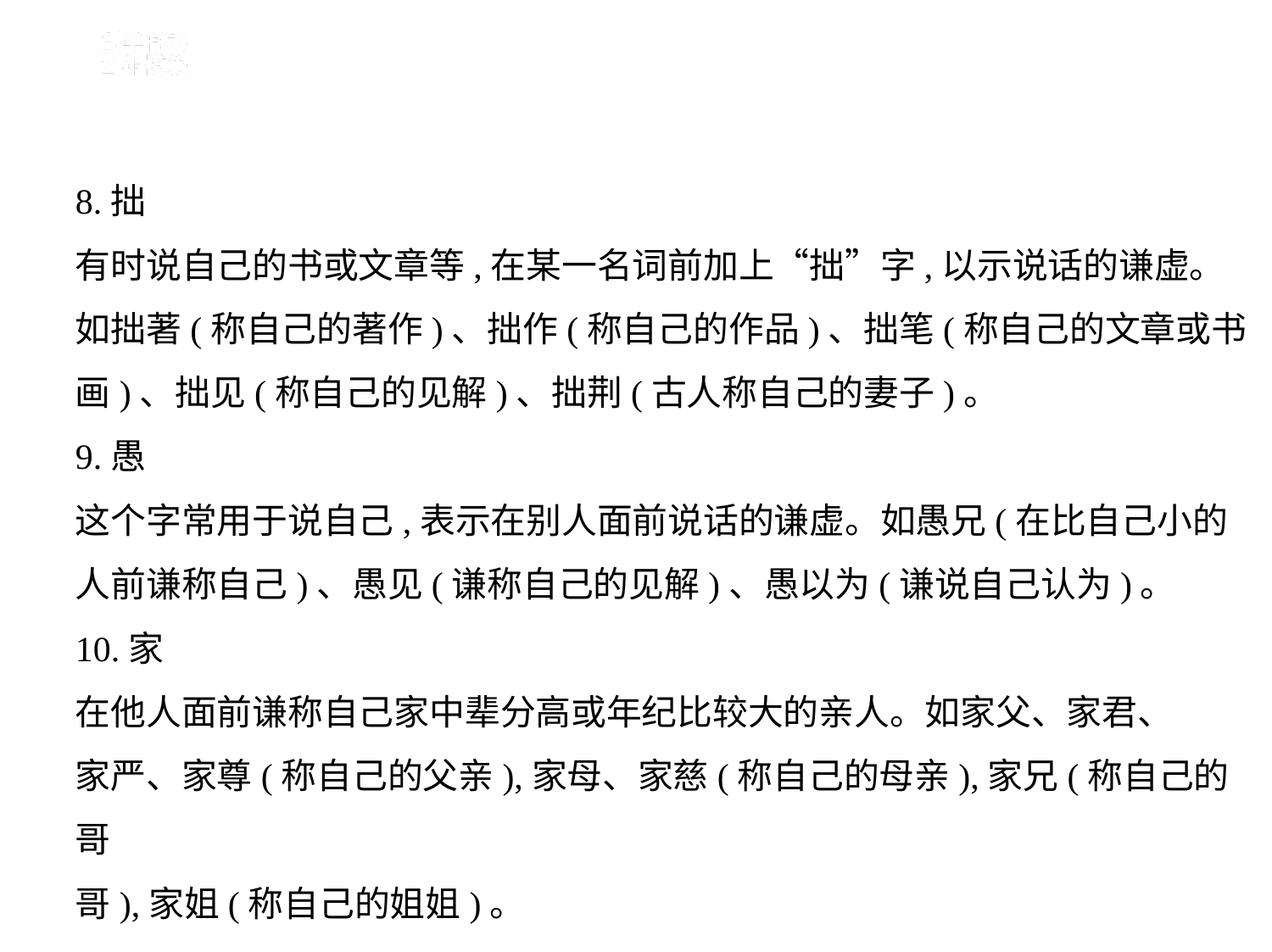

8.拙
有时说自己的书或文章等,在某一名词前加上“拙”字,以示说话的谦虚。
如拙著(称自己的著作)、拙作(称自己的作品)、拙笔(称自己的文章或书
画)、拙见(称自己的见解)、拙荆(古人称自己的妻子)。
9.愚
这个字常用于说自己,表示在别人面前说话的谦虚。如愚兄(在比自己小的
人前谦称自己)、愚见(谦称自己的见解)、愚以为(谦说自己认为)。
10.家
在他人面前谦称自己家中辈分高或年纪比较大的亲人。如家父、家君、
家严、家尊(称自己的父亲),家母、家慈(称自己的母亲),家兄(称自己的哥
哥),家姐(称自己的姐姐)。